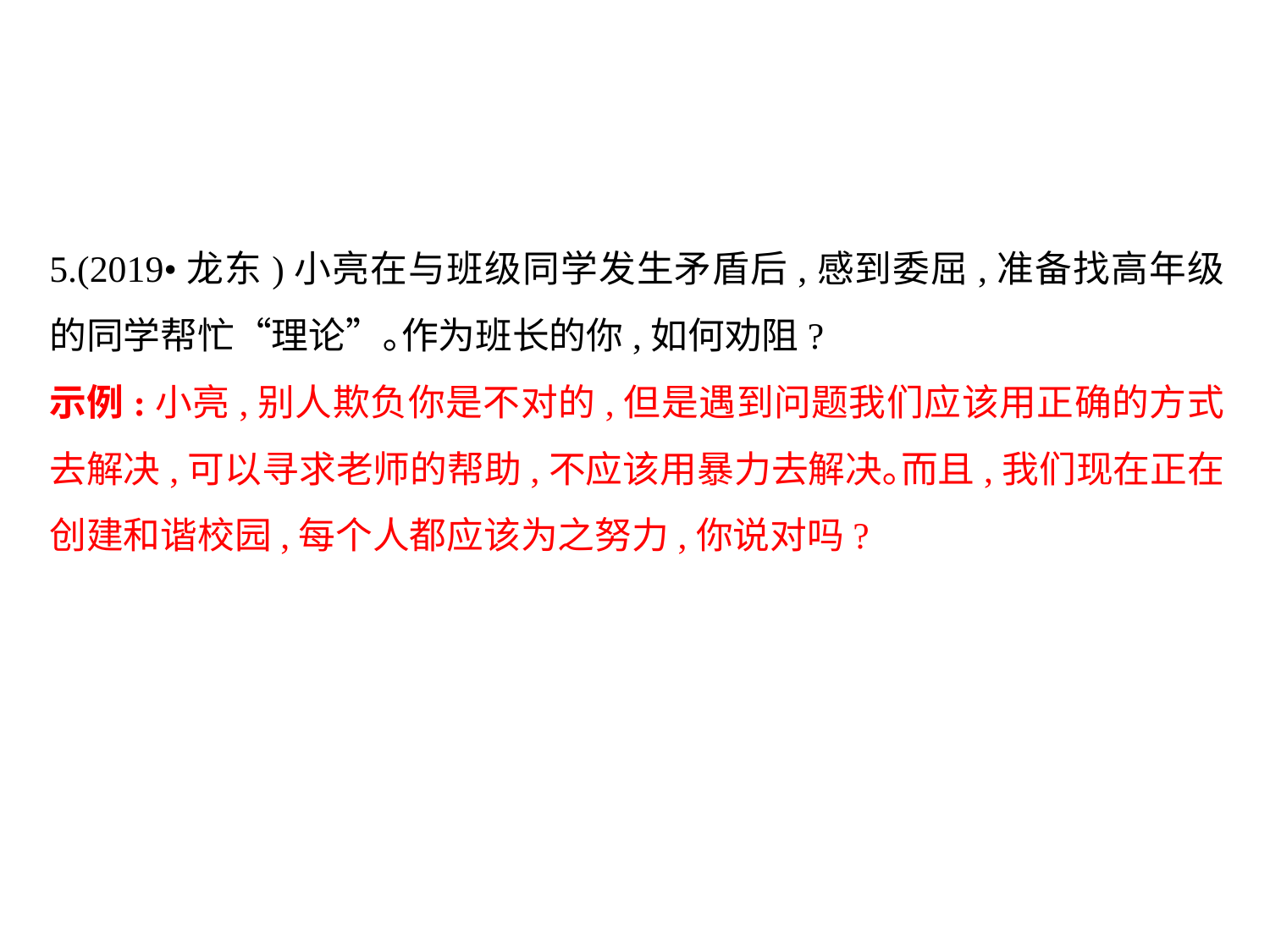

5.(2019•龙东)小亮在与班级同学发生矛盾后,感到委屈,准备找高年级的同学帮忙“理论”｡作为班长的你,如何劝阻?
示例:小亮,别人欺负你是不对的,但是遇到问题我们应该用正确的方式去解决,可以寻求老师的帮助,不应该用暴力去解决｡而且,我们现在正在创建和谐校园,每个人都应该为之努力,你说对吗?